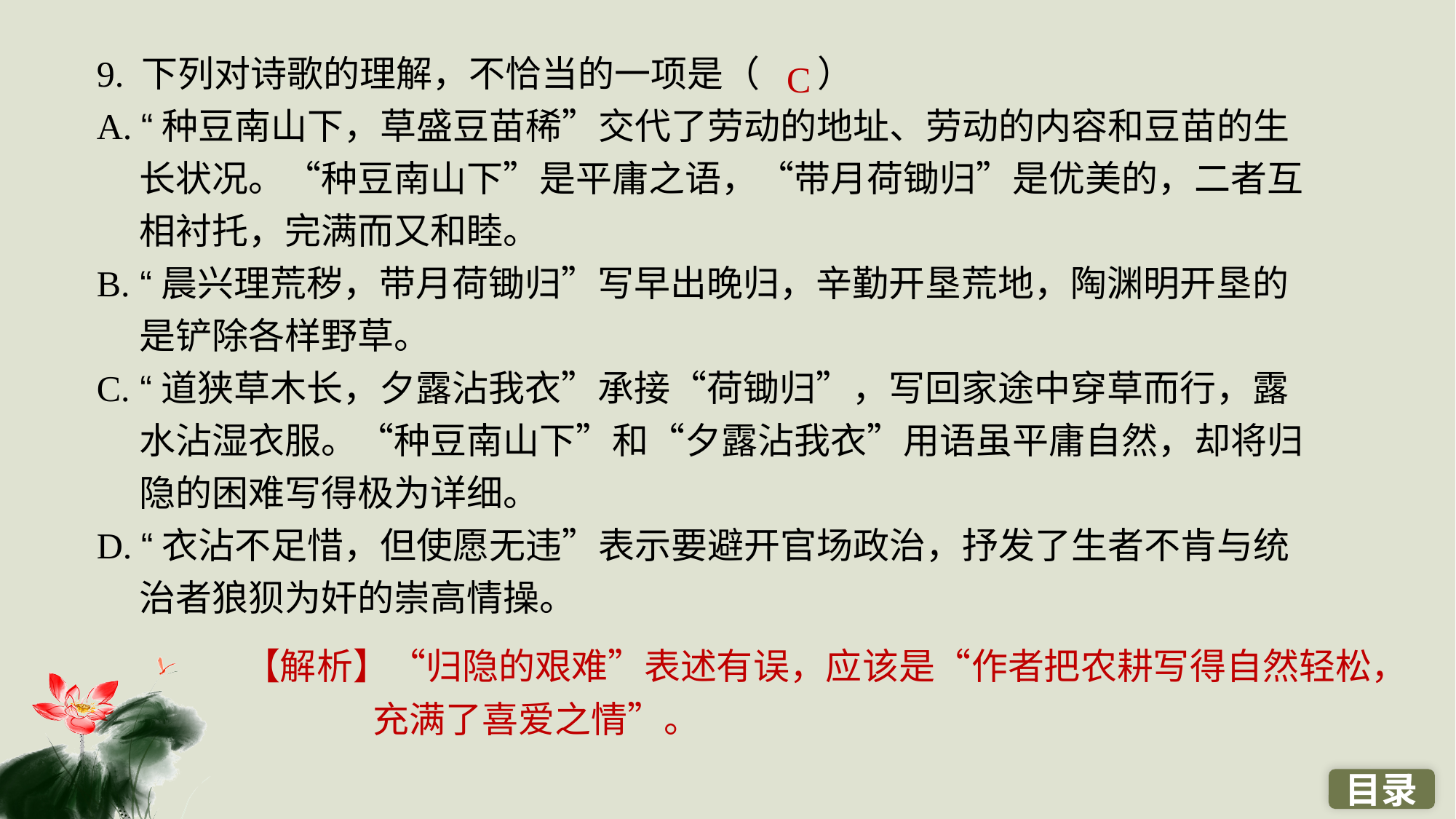

9. 下列对诗歌的理解，不恰当的一项是（       ）
A. “种豆南山下，草盛豆苗稀”交代了劳动的地址、劳动的内容和豆苗的生长状况。“种豆南山下”是平庸之语，“带月荷锄归”是优美的，二者互相衬托，完满而又和睦。
B. “晨兴理荒秽，带月荷锄归”写早出晚归，辛勤开垦荒地，陶渊明开垦的是铲除各样野草。
C. “道狭草木长，夕露沾我衣”承接“荷锄归”，写回家途中穿草而行，露水沾湿衣服。“种豆南山下”和“夕露沾我衣”用语虽平庸自然，却将归隐的困难写得极为详细。
D. “衣沾不足惜，但使愿无违”表示要避开官场政治，抒发了生者不肯与统治者狼狈为奸的崇高情操。
C
【解析】“归隐的艰难”表述有误，应该是“作者把农耕写得自然轻松，充满了喜爱之情”。